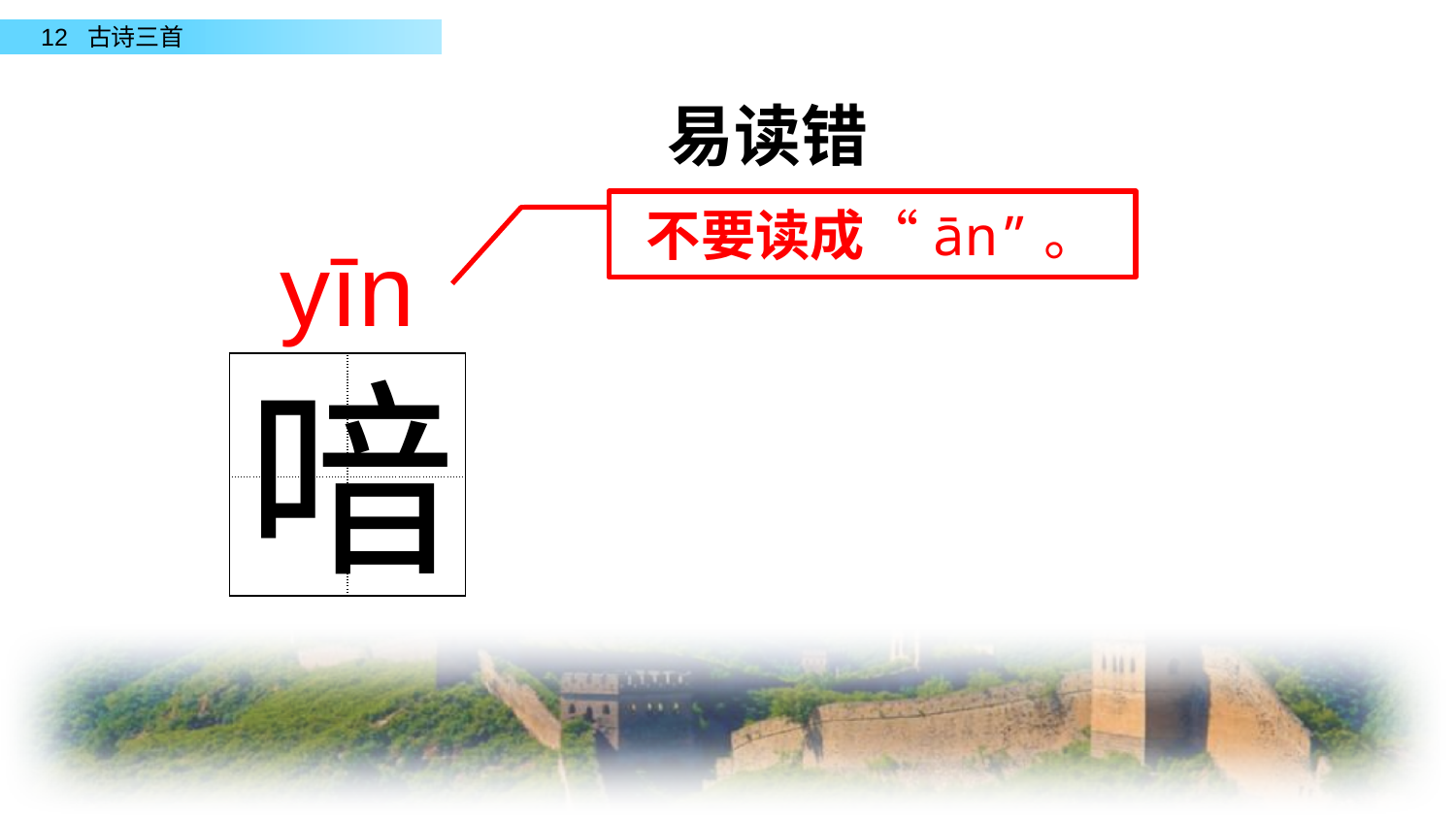

易读错
不要读成“ān”。
yīn
喑
|  |  |
| --- | --- |
|  |  |